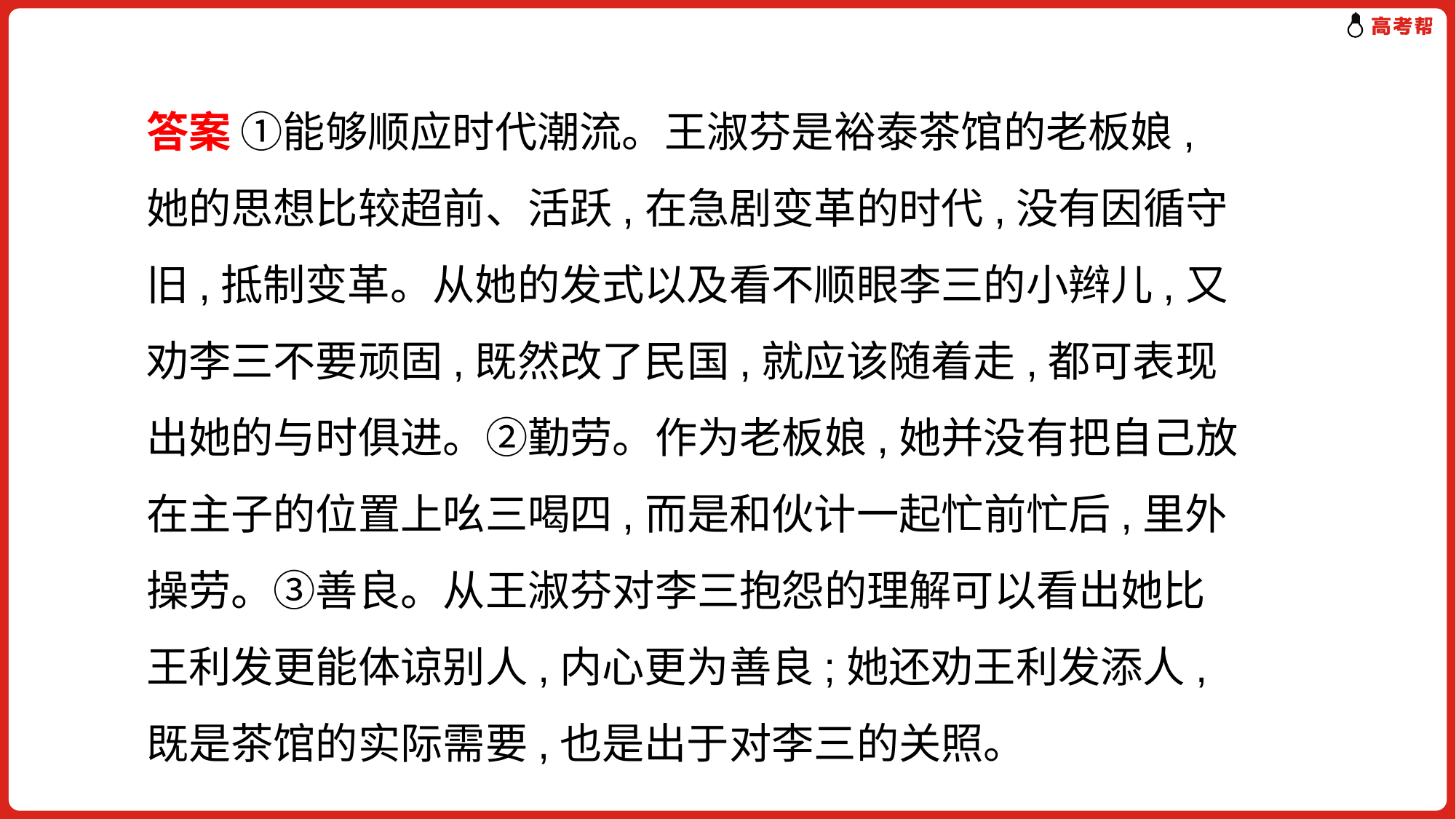

答案 ①能够顺应时代潮流。王淑芬是裕泰茶馆的老板娘,她的思想比较超前、活跃,在急剧变革的时代,没有因循守旧,抵制变革。从她的发式以及看不顺眼李三的小辫儿,又劝李三不要顽固,既然改了民国,就应该随着走,都可表现出她的与时俱进。②勤劳。作为老板娘,她并没有把自己放在主子的位置上吆三喝四,而是和伙计一起忙前忙后,里外操劳。③善良。从王淑芬对李三抱怨的理解可以看出她比王利发更能体谅别人,内心更为善良;她还劝王利发添人,既是茶馆的实际需要,也是出于对李三的关照。